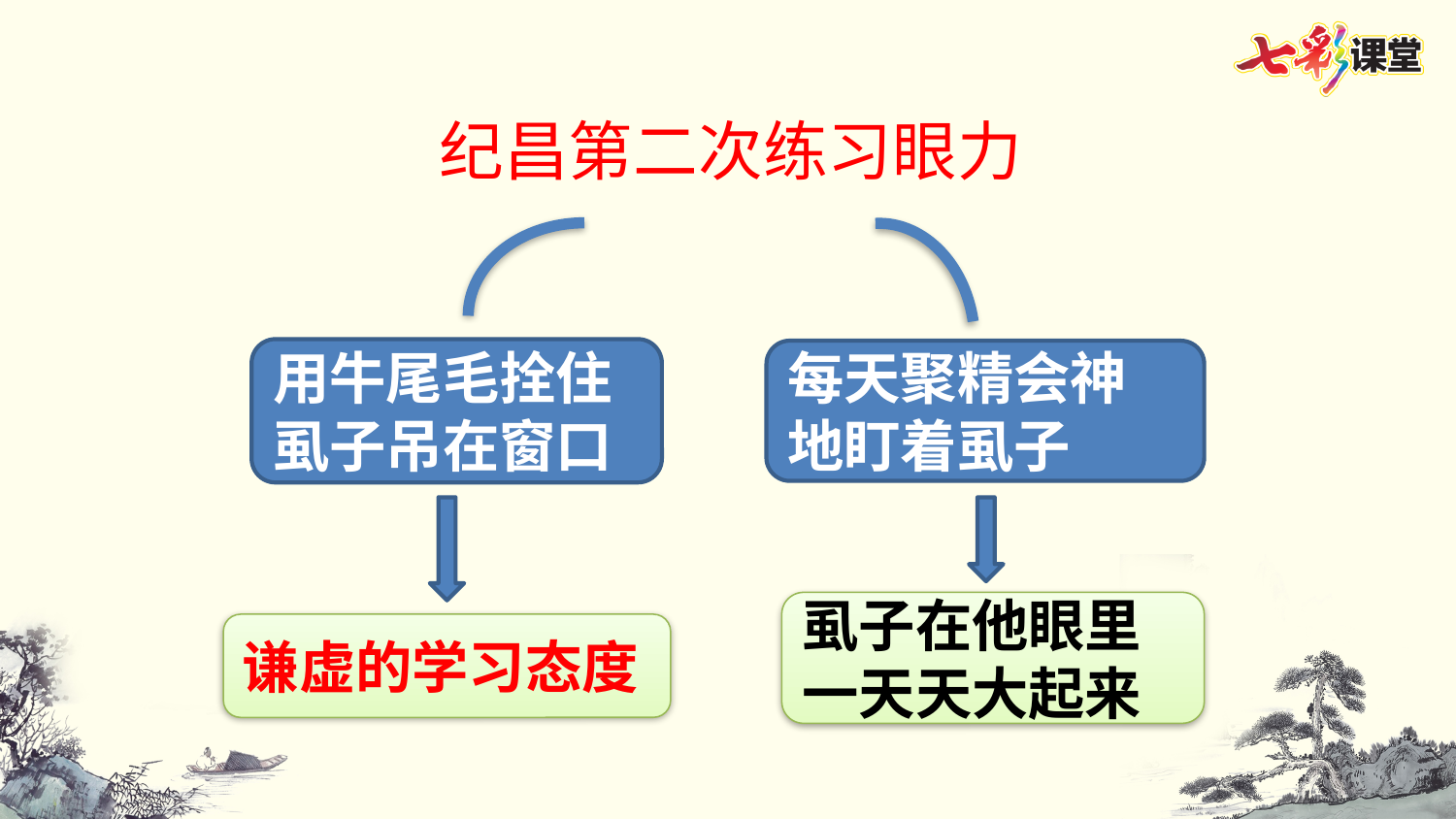

纪昌第二次练习眼力

用牛尾毛拴住虱子吊在窗口
每天聚精会神地盯着虱子

虱子在他眼里一天天大起来
谦虚的学习态度